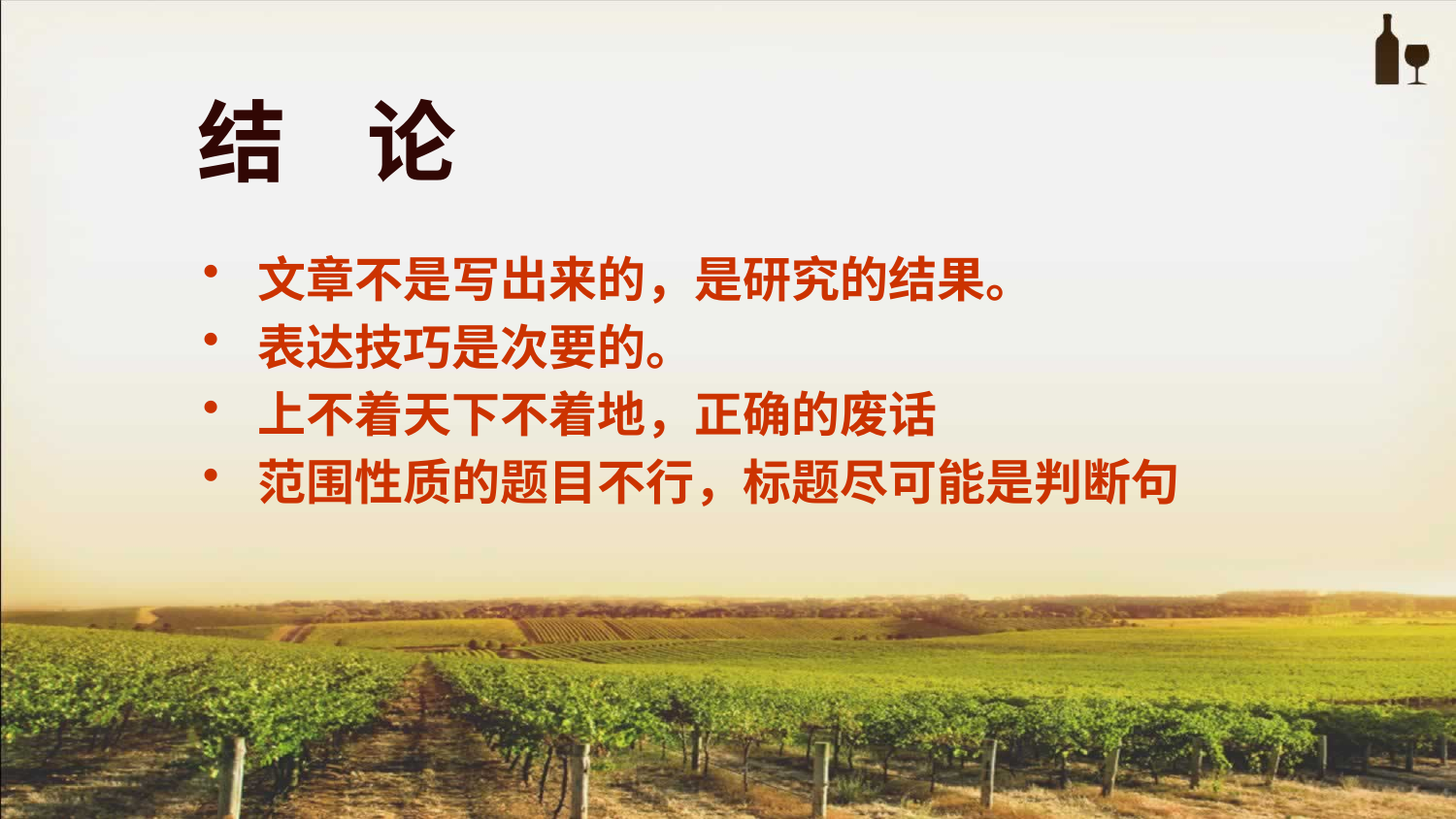

结    论
文章不是写出来的，是研究的结果。
表达技巧是次要的。
上不着天下不着地，正确的废话
范围性质的题目不行，标题尽可能是判断句